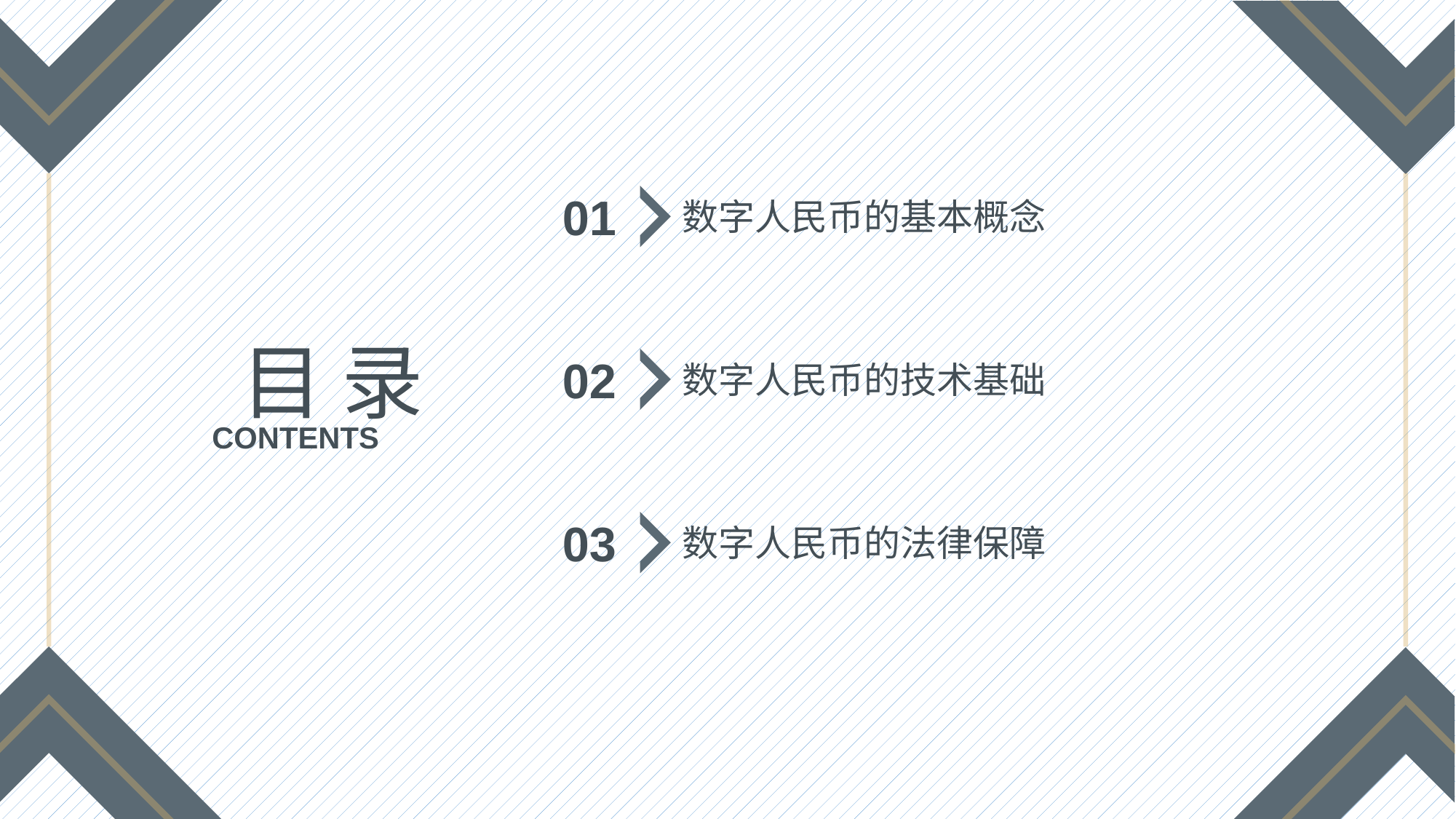

01
数字人民币的基本概念

目 录
02
数字人民币的技术基础

CONTENTS
03
数字人民币的法律保障